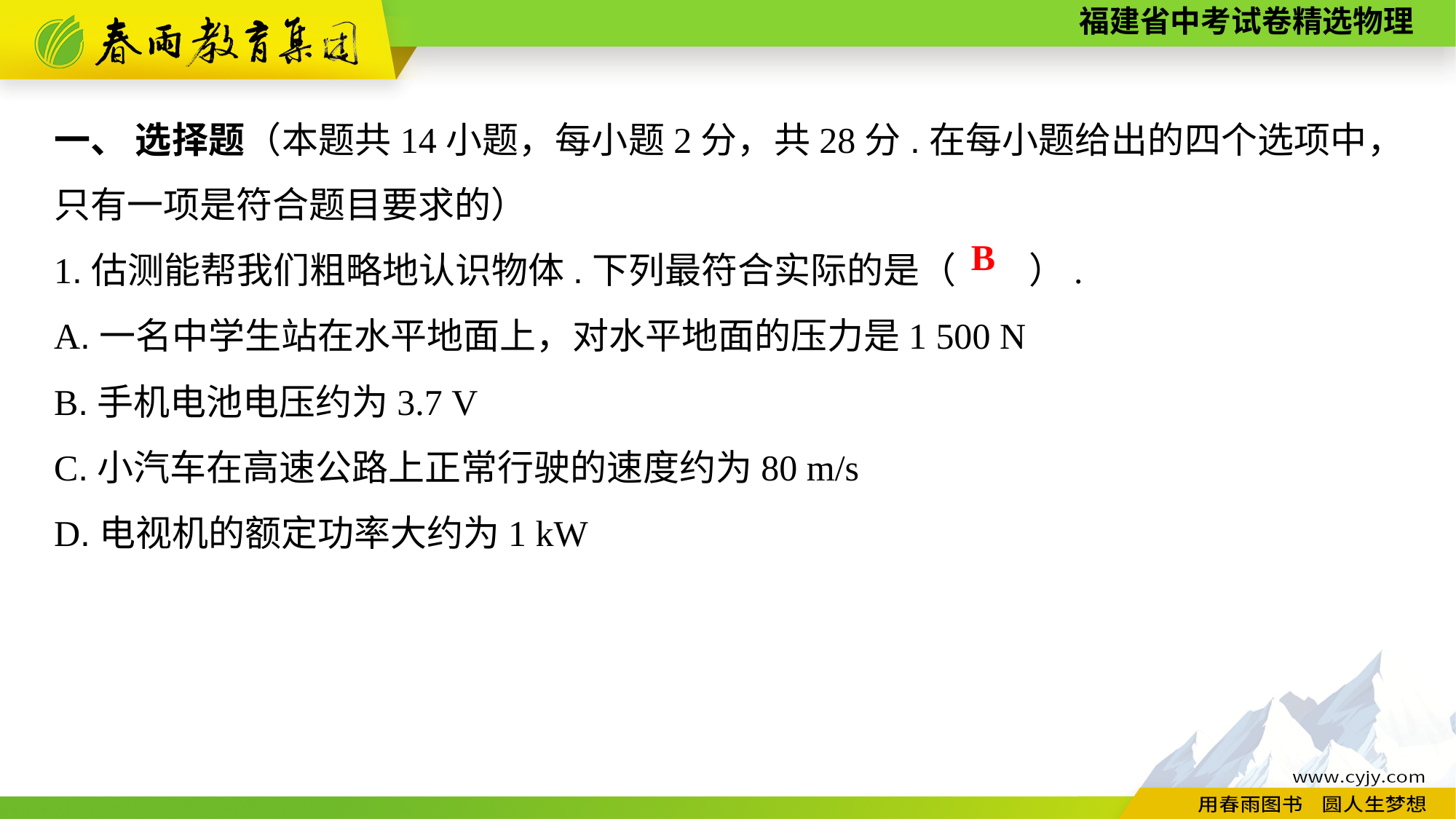

一、 选择题（本题共14小题，每小题2分，共28分.在每小题给出的四个选项中，只有一项是符合题目要求的）
1.估测能帮我们粗略地认识物体.下列最符合实际的是（　　）.
A.一名中学生站在水平地面上，对水平地面的压力是1 500 N
B.手机电池电压约为3.7 V
C.小汽车在高速公路上正常行驶的速度约为80 m/s
D.电视机的额定功率大约为1 kW
B